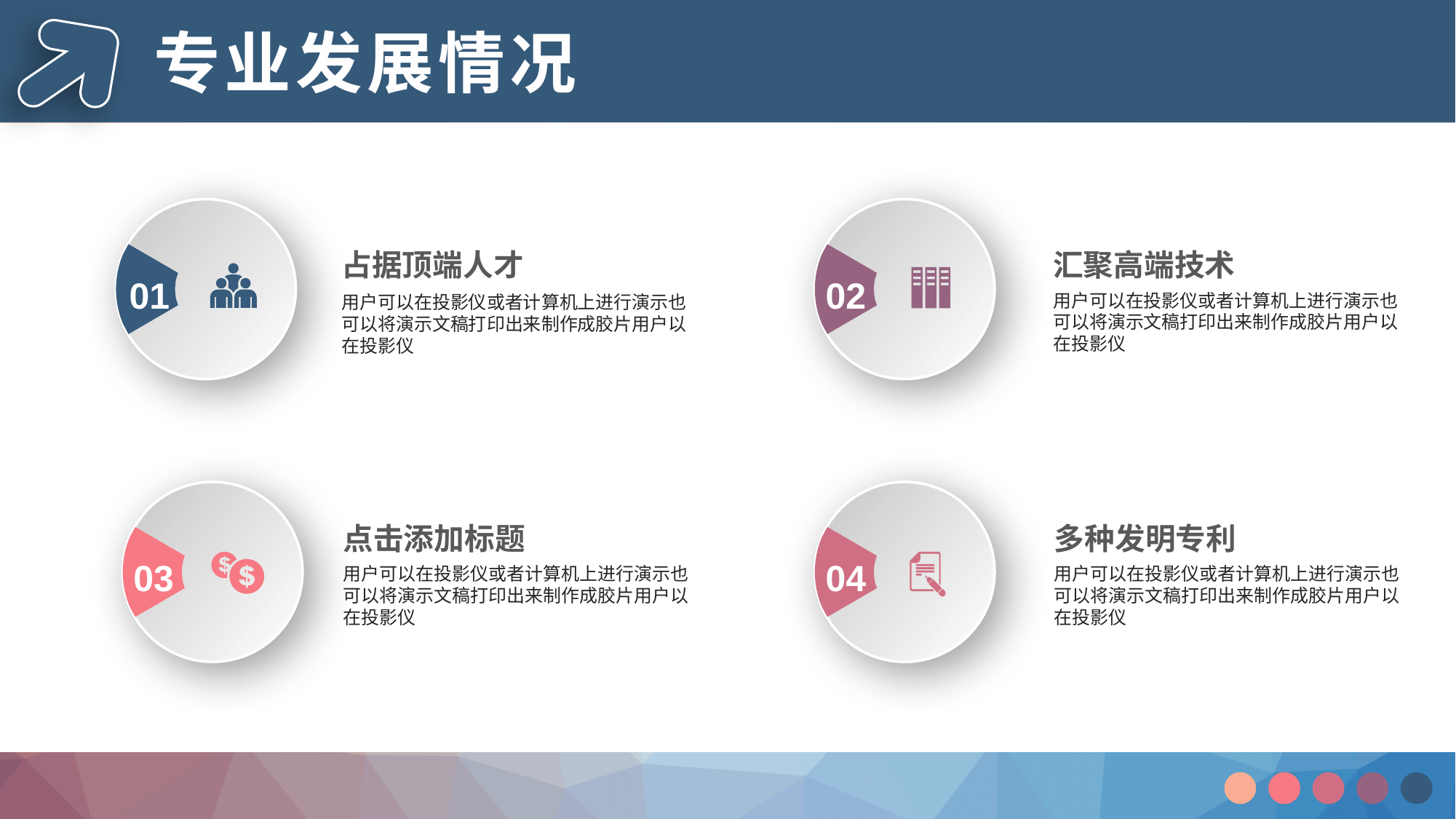

专业发展情况

02

01
占据顶端人才
用户可以在投影仪或者计算机上进行演示也可以将演示文稿打印出来制作成胶片用户以在投影仪
汇聚高端技术
用户可以在投影仪或者计算机上进行演示也可以将演示文稿打印出来制作成胶片用户以在投影仪

03

04

点击添加标题
用户可以在投影仪或者计算机上进行演示也可以将演示文稿打印出来制作成胶片用户以在投影仪
多种发明专利
用户可以在投影仪或者计算机上进行演示也可以将演示文稿打印出来制作成胶片用户以在投影仪